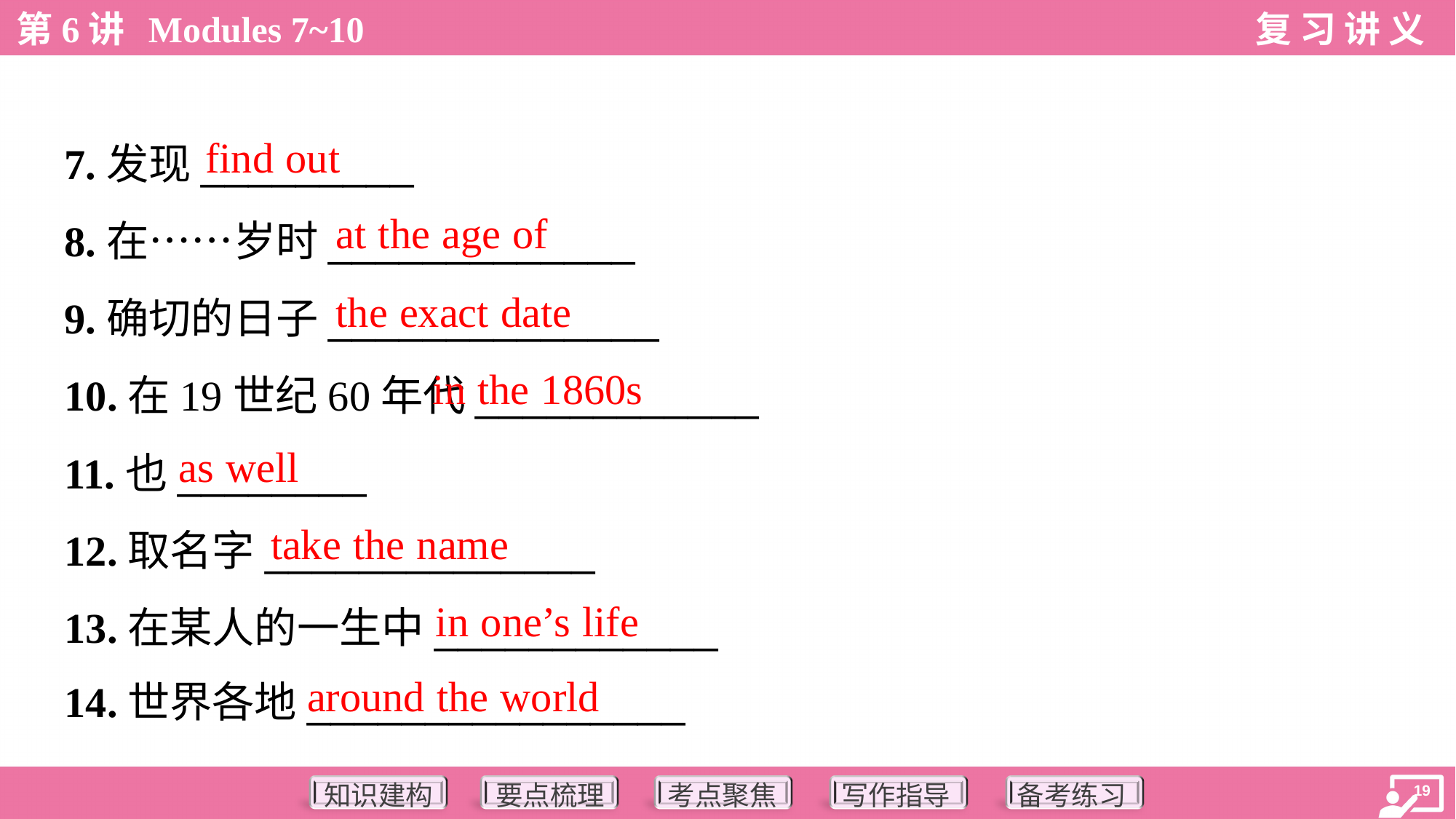

find out
7.发现_________
8.在……岁时_____________
9.确切的日子______________
10.在19世纪60年代____________
11.也________
12.取名字______________
13.在某人的一生中____________
14.世界各地________________
at the age of
the exact date
in the 1860s
as well
take the name
in one’s life
around the world